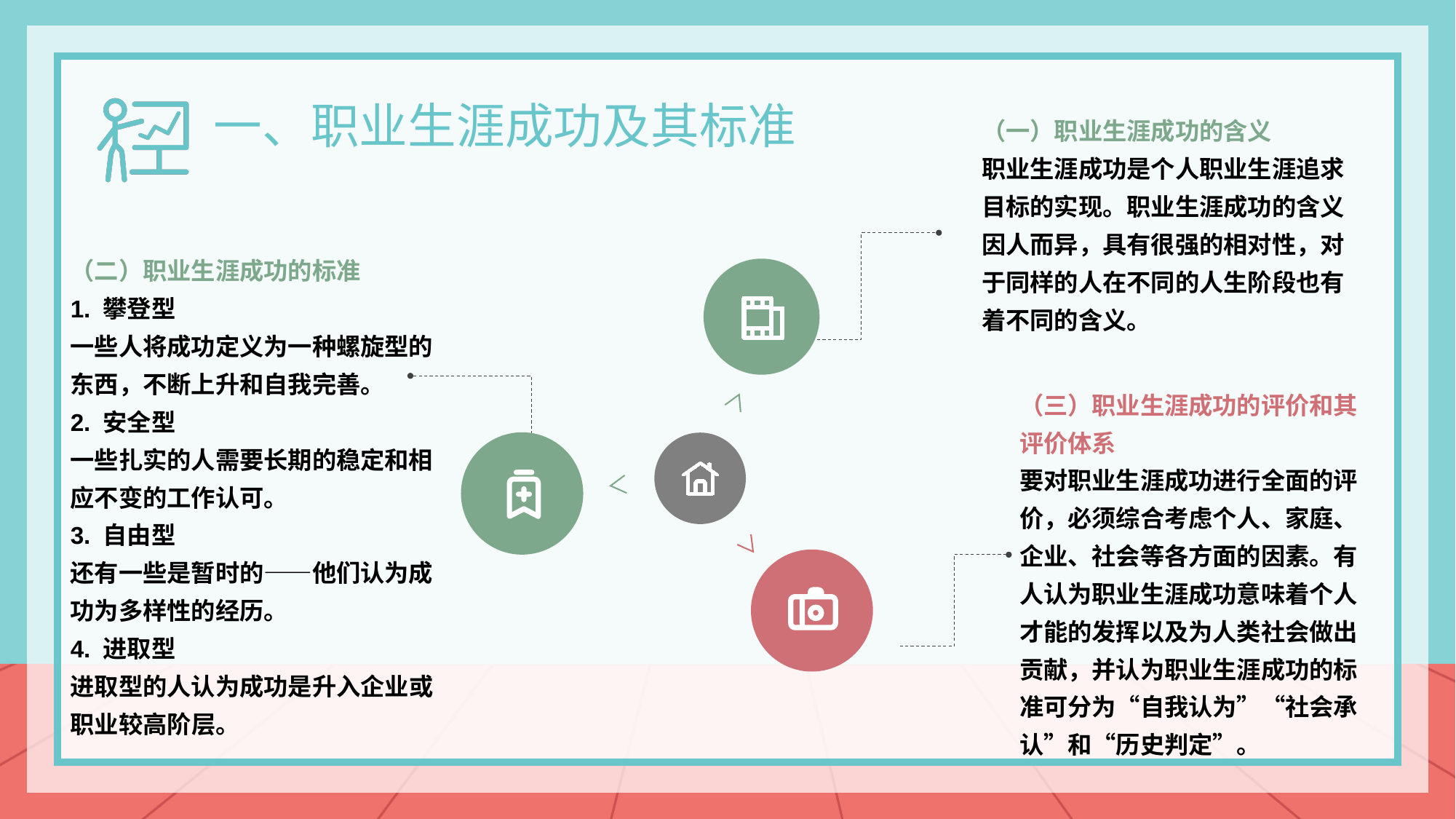

一、职业生涯成功及其标准
（一）职业生涯成功的含义
职业生涯成功是个人职业生涯追求目标的实现。职业生涯成功的含义因人而异，具有很强的相对性，对于同样的人在不同的人生阶段也有着不同的含义。

（二）职业生涯成功的标准
1. 攀登型
一些人将成功定义为一种螺旋型的东西，不断上升和自我完善。
2. 安全型
一些扎实的人需要长期的稳定和相应不变的工作认可。
3. 自由型
还有一些是暂时的——他们认为成功为多样性的经历。
4. 进取型
进取型的人认为成功是升入企业或职业较高阶层。

（三）职业生涯成功的评价和其评价体系
要对职业生涯成功进行全面的评价，必须综合考虑个人、家庭、企业、社会等各方面的因素。有人认为职业生涯成功意味着个人才能的发挥以及为人类社会做出贡献，并认为职业生涯成功的标准可分为“自我认为”“社会承认”和“历史判定”。